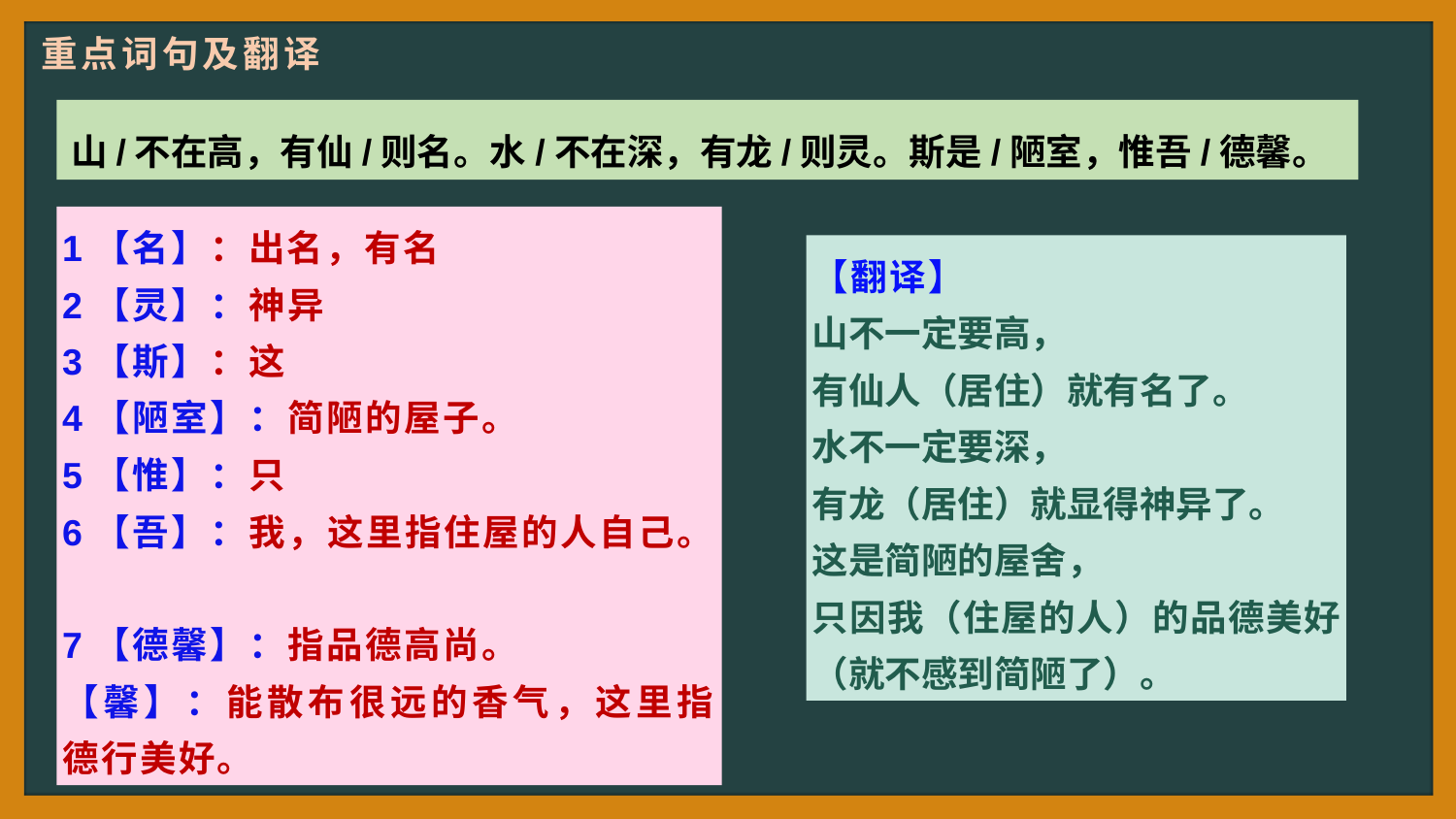

重点词句及翻译
山/不在高，有仙/则名。水/不在深，有龙/则灵。斯是/陋室，惟吾/德馨。
1【名】：出名，有名
2【灵】：神异
3【斯】：这
4【陋室】：简陋的屋子。
5【惟】：只
6【吾】：我，这里指住屋的人自己。
7【德馨】：指品德高尚。
【馨】：能散布很远的香气，这里指德行美好。
【翻译】
山不一定要高，
有仙人（居住）就有名了。
水不一定要深，
有龙（居住）就显得神异了。
这是简陋的屋舍，
只因我（住屋的人）的品德美好（就不感到简陋了）。